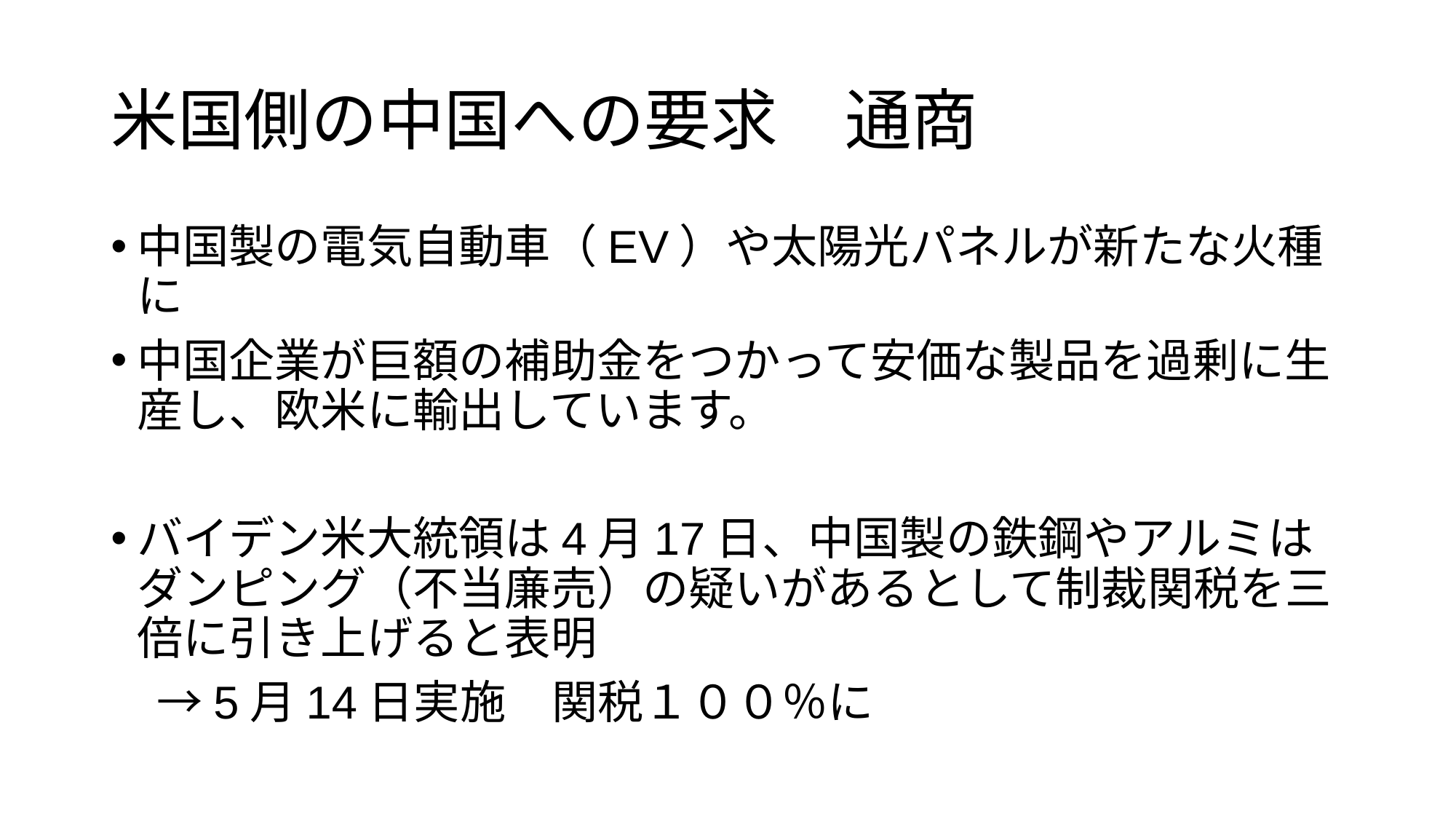

# 米国側の中国への要求　通商
中国製の電気自動車（EV）や太陽光パネルが新たな火種に
中国企業が巨額の補助金をつかって安価な製品を過剰に生産し、欧米に輸出しています。

バイデン米大統領は4月17日、中国製の鉄鋼やアルミはダンピング（不当廉売）の疑いがあるとして制裁関税を三倍に引き上げると表明
　→5月14日実施　関税１００％に